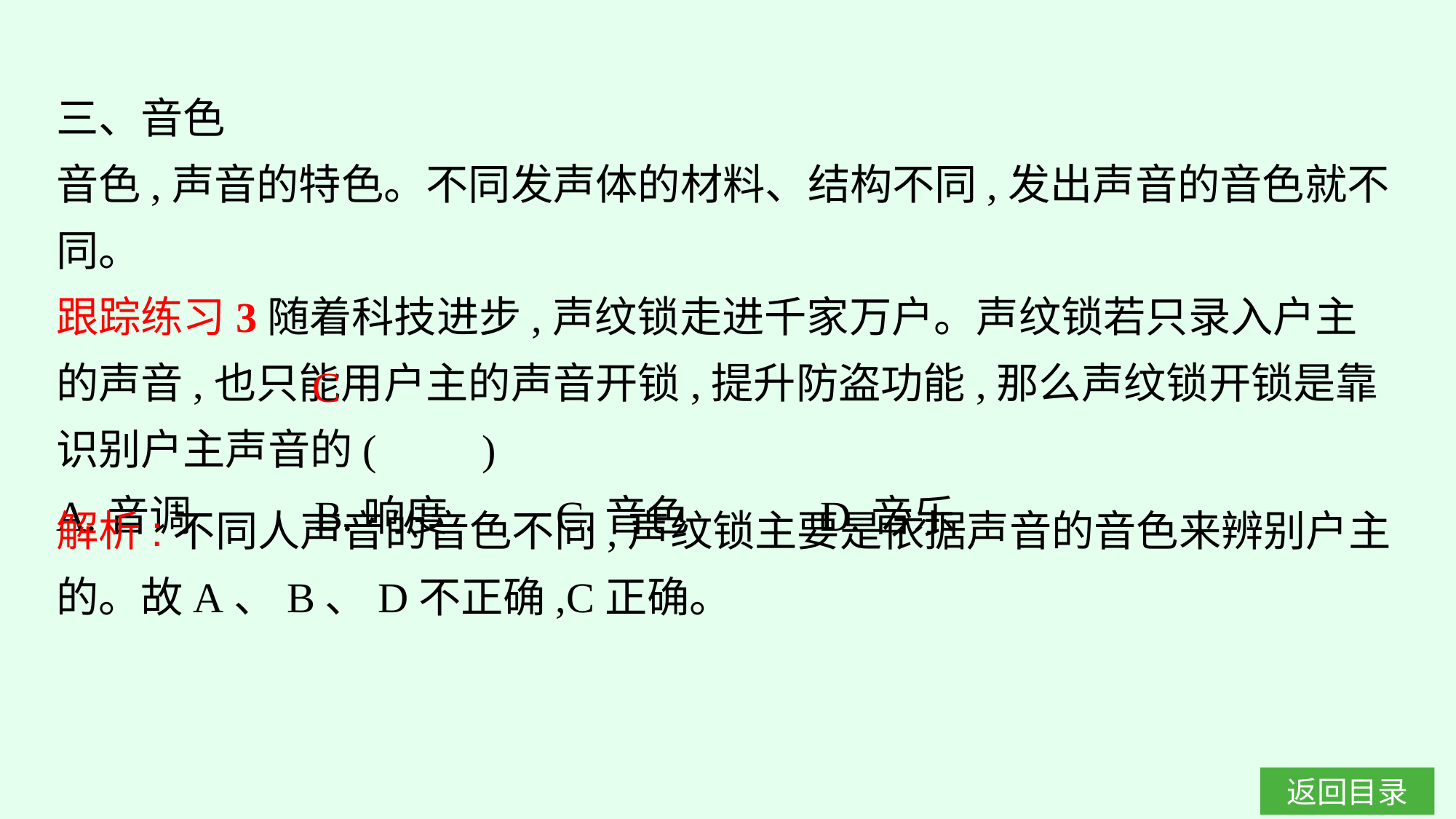

三、音色
音色,声音的特色。不同发声体的材料、结构不同,发出声音的音色就不同。
跟踪练习3随着科技进步,声纹锁走进千家万户。声纹锁若只录入户主的声音,也只能用户主的声音开锁,提升防盗功能,那么声纹锁开锁是靠识别户主声音的(　　)
A.音调		B.响度	C.音色		D.音乐
C
解析:不同人声音的音色不同,声纹锁主要是依据声音的音色来辨别户主的。故A、B、D不正确,C正确。